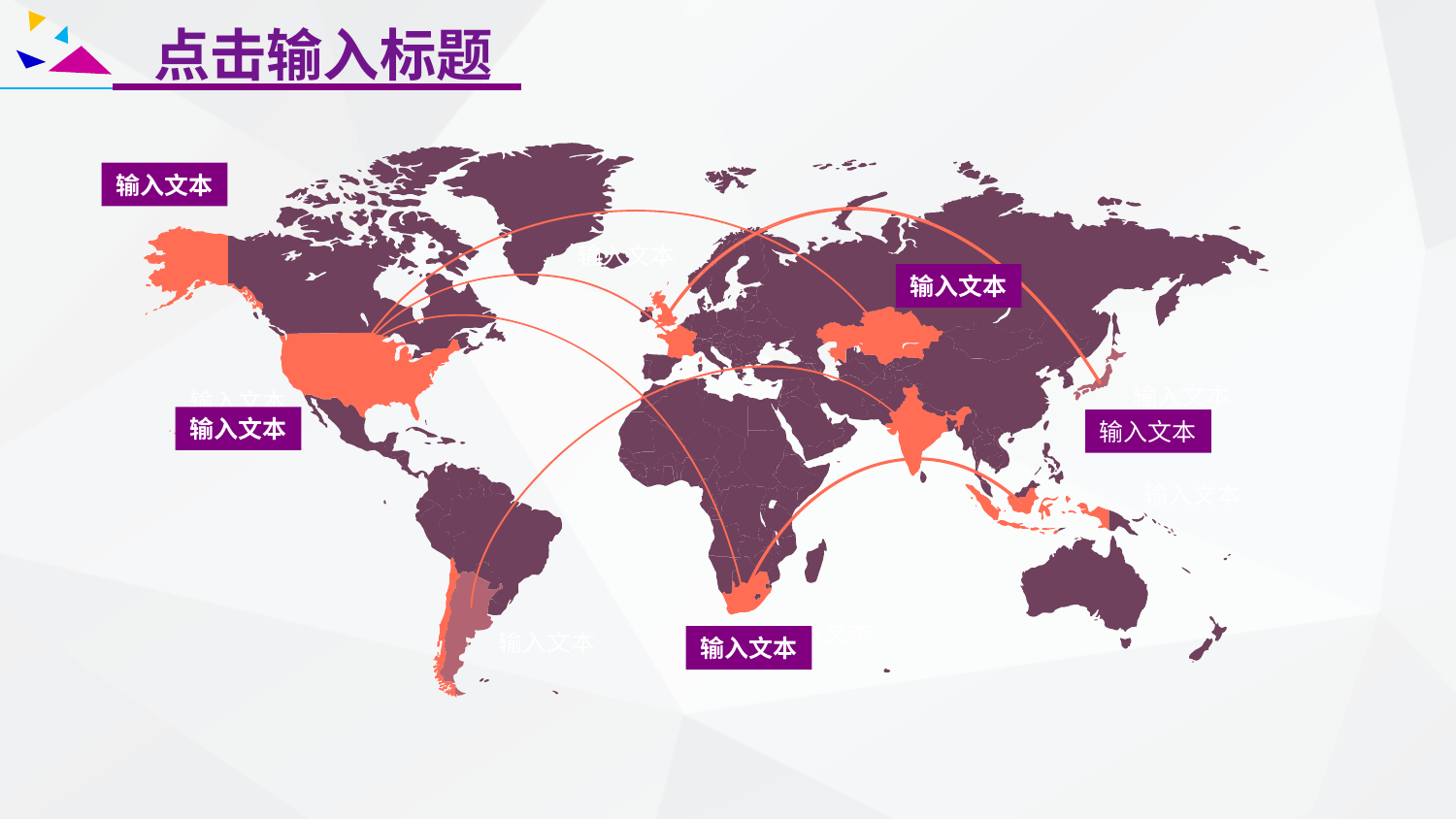

点击输入标题

输入文本

输入文本

输入文本

输入文本

输入文本

输入文本

输入文本

输入文本

输入文本

输入文本
输入文本